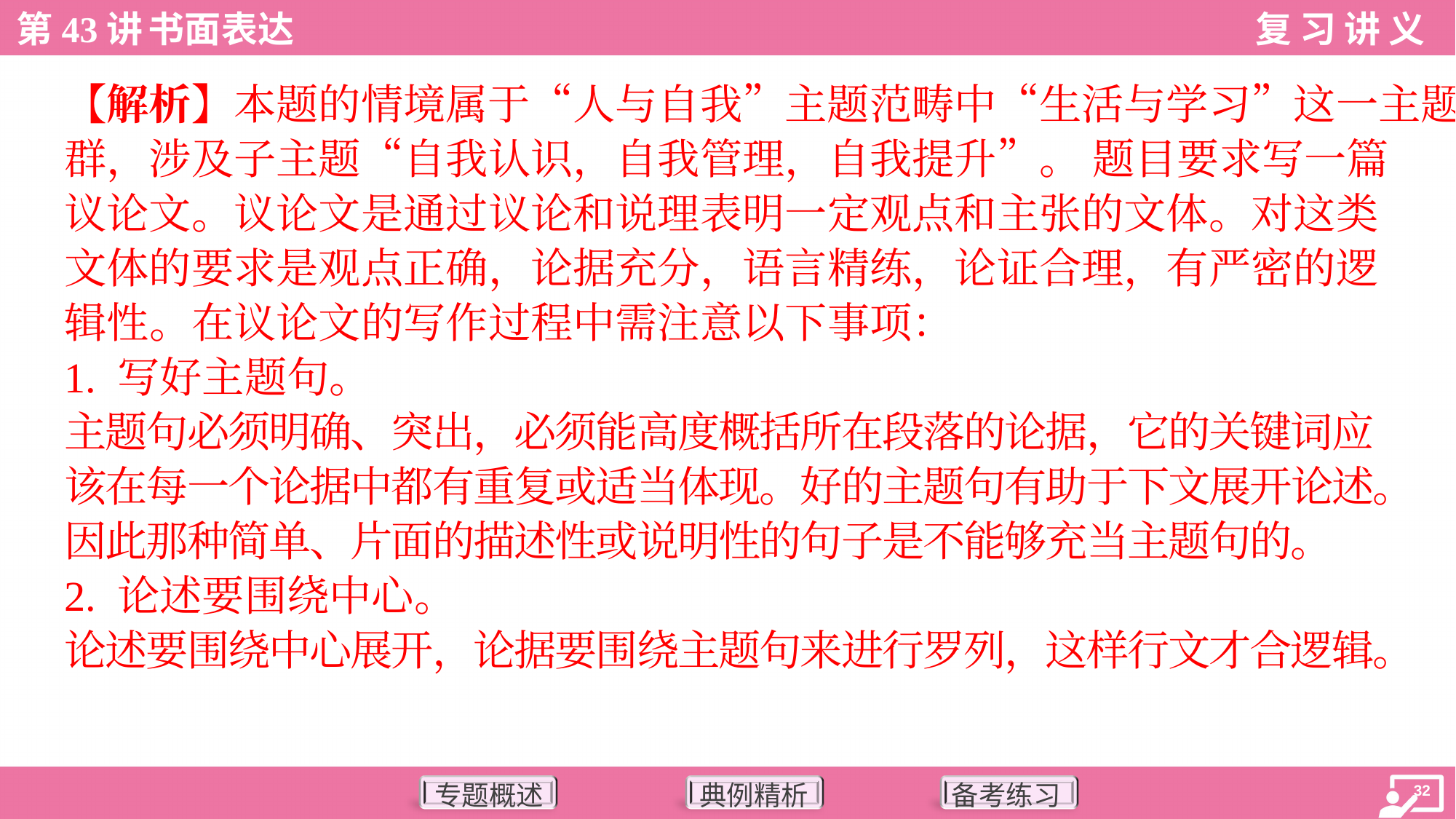

【解析】本题的情境属于“人与自我”主题范畴中“生活与学习”这一主题
群，涉及子主题“自我认识，自我管理，自我提升”。 题目要求写一篇
议论文。议论文是通过议论和说理表明一定观点和主张的文体。对这类
文体的要求是观点正确，论据充分，语言精练，论证合理，有严密的逻
辑性。在议论文的写作过程中需注意以下事项：
1. 写好主题句。
主题句必须明确、突出，必须能高度概括所在段落的论据，它的关键词应
该在每一个论据中都有重复或适当体现。好的主题句有助于下文展开论述。
因此那种简单、片面的描述性或说明性的句子是不能够充当主题句的。
2. 论述要围绕中心。
论述要围绕中心展开，论据要围绕主题句来进行罗列，这样行文才合逻辑。